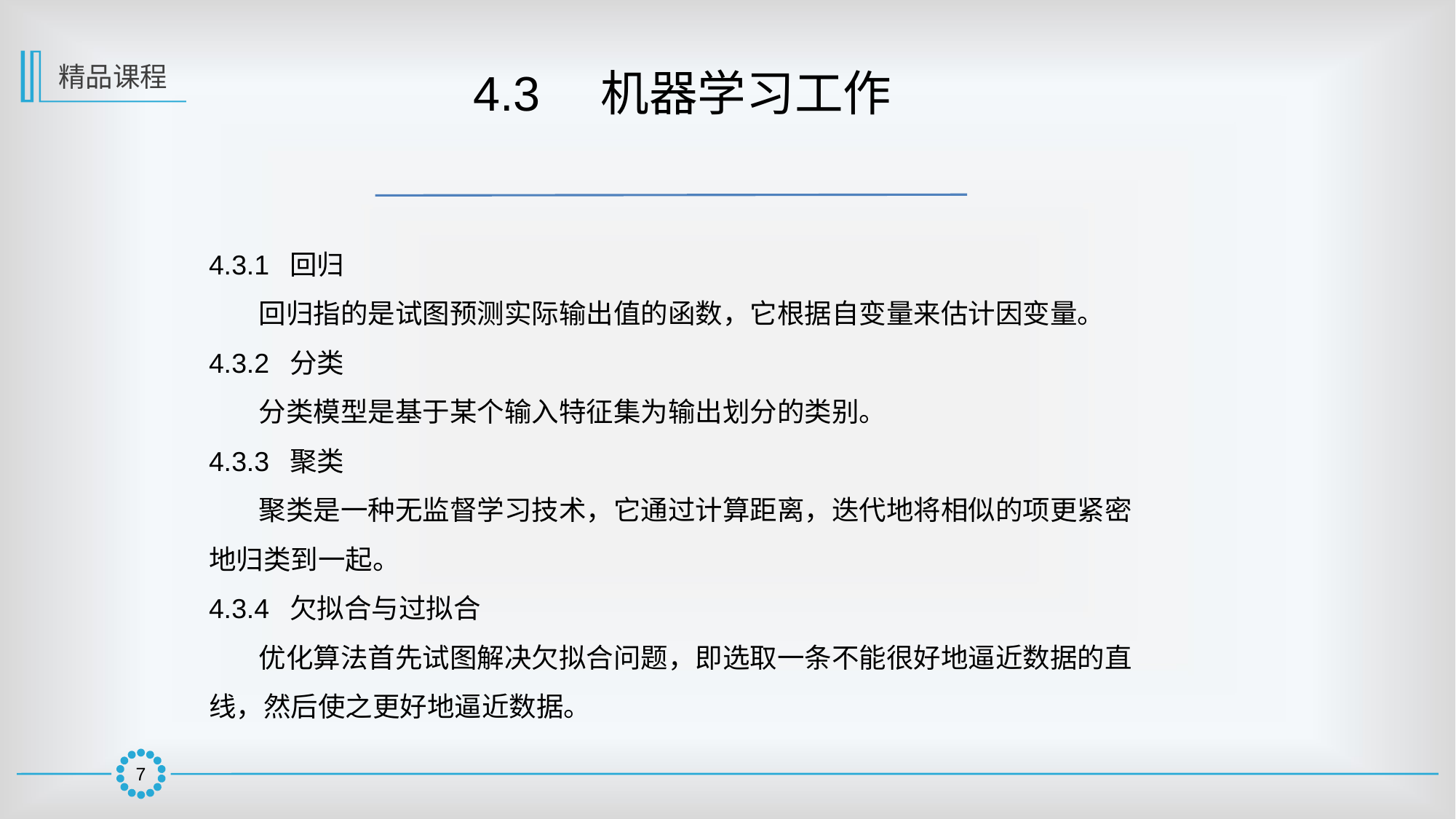

精品课程
 4.3　机器学习工作

4.3.1 回归
       回归指的是试图预测实际输出值的函数，它根据自变量来估计因变量。
4.3.2 分类
       分类模型是基于某个输入特征集为输出划分的类别。
4.3.3 聚类
       聚类是一种无监督学习技术，它通过计算距离，迭代地将相似的项更紧密地归类到一起。
4.3.4 欠拟合与过拟合
       优化算法首先试图解决欠拟合问题，即选取一条不能很好地逼近数据的直线，然后使之更好地逼近数据。

7